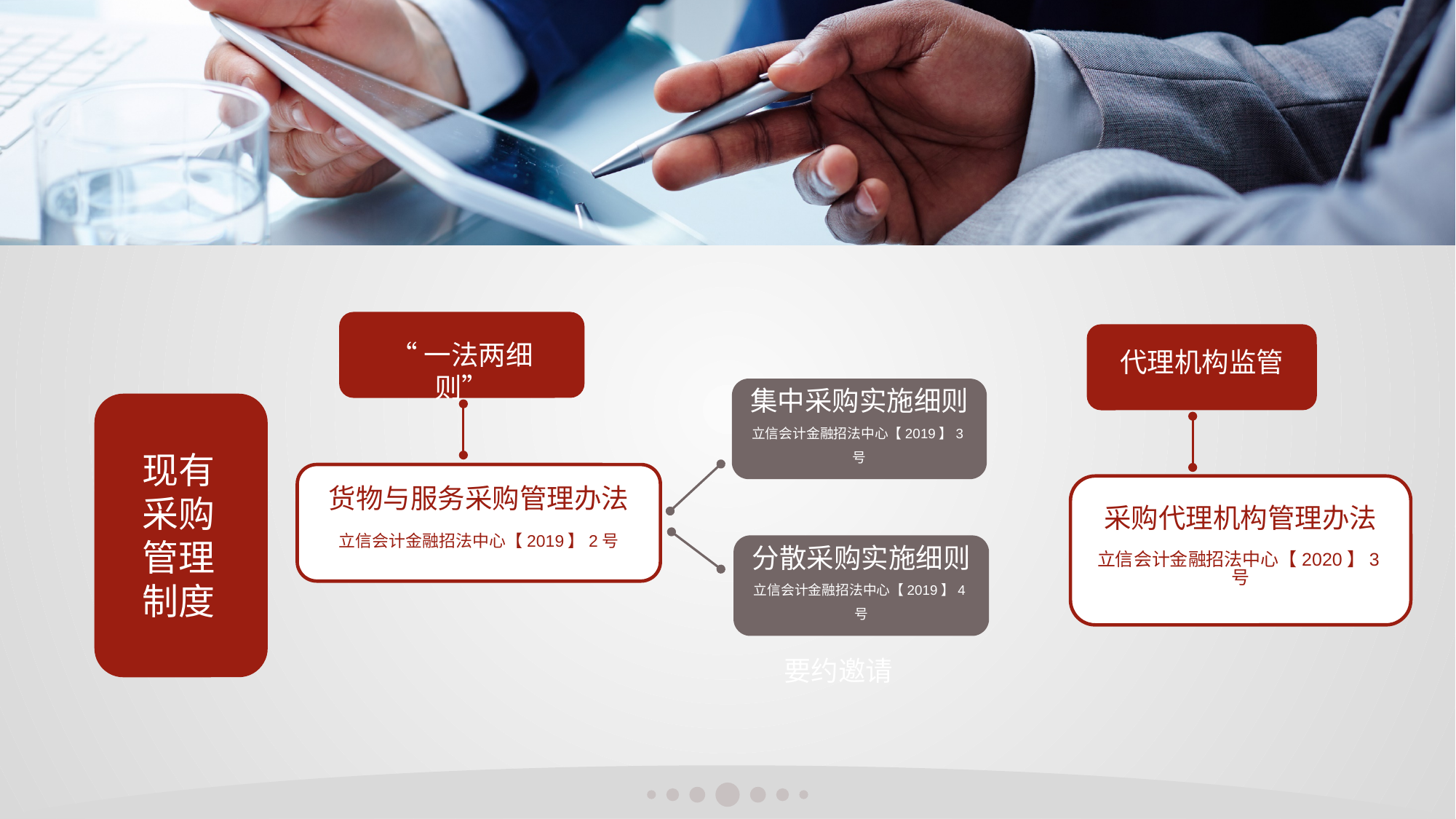

“一法两细则”
代理机构监管
集中采购实施细则
立信会计金融招法中心【2019】3号

现有采购管理制度
货物与服务采购管理办法

立信会计金融招法中心【2019】2号

采购代理机构管理办法

立信会计金融招法中心【2020】3号

分散采购实施细则
立信会计金融招法中心【2019】4号
要约邀请